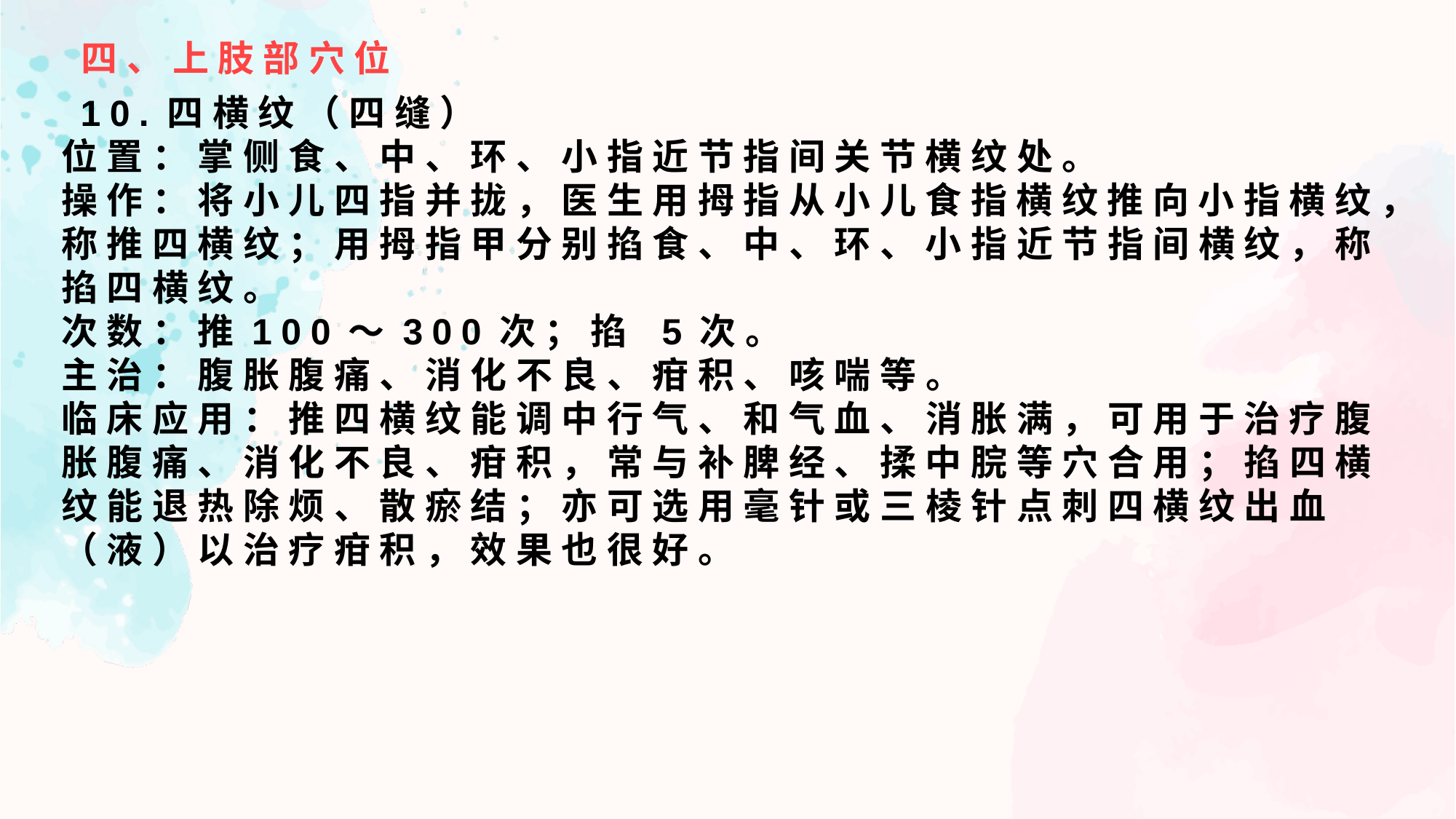

四、上肢部穴位
 10.四横纹（四缝）
位置：掌侧食、中、环、小指近节指间关节横纹处。
操作：将小儿四指并拢，医生用拇指从小儿食指横纹推向小指横纹，称推四横纹；用拇指甲分别掐食、中、环、小指近节指间横纹，称掐四横纹。
次数：推100～300次；掐 5次。
主治：腹胀腹痛、消化不良、疳积、咳喘等。
临床应用：推四横纹能调中行气、和气血、消胀满，可用于治疗腹胀腹痛、消化不良、疳积，常与补脾经、揉中脘等穴合用；掐四横纹能退热除烦、散瘀结；亦可选用毫针或三棱针点刺四横纹出血（液）以治疗疳积，效果也很好。